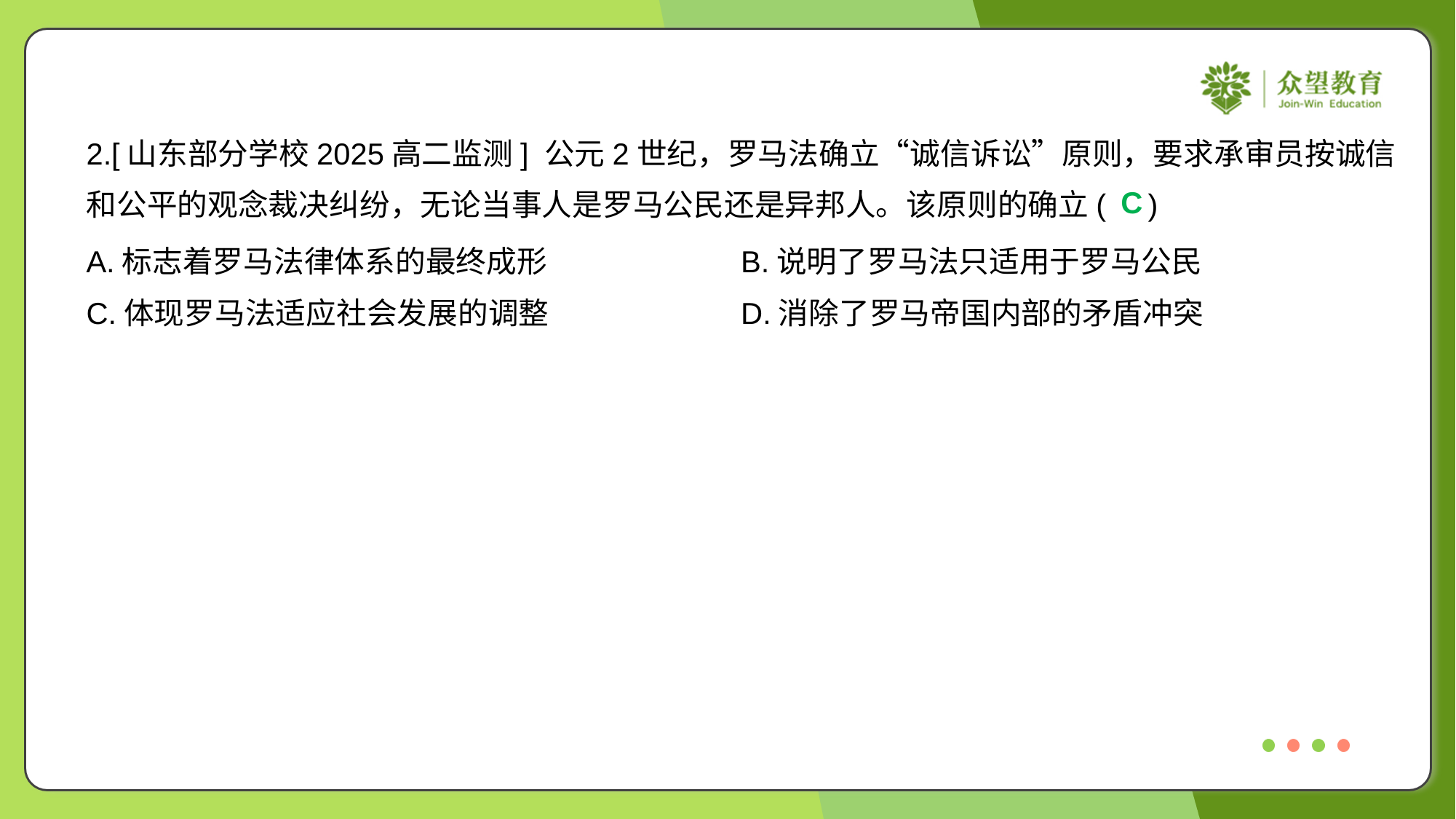

2.[山东部分学校2025高二监测] 公元2世纪，罗马法确立“诚信诉讼”原则，要求承审员按诚信
和公平的观念裁决纠纷，无论当事人是罗马公民还是异邦人。该原则的确立(     )
C
A.标志着罗马法律体系的最终成形	B.说明了罗马法只适用于罗马公民
C.体现罗马法适应社会发展的调整	D.消除了罗马帝国内部的矛盾冲突